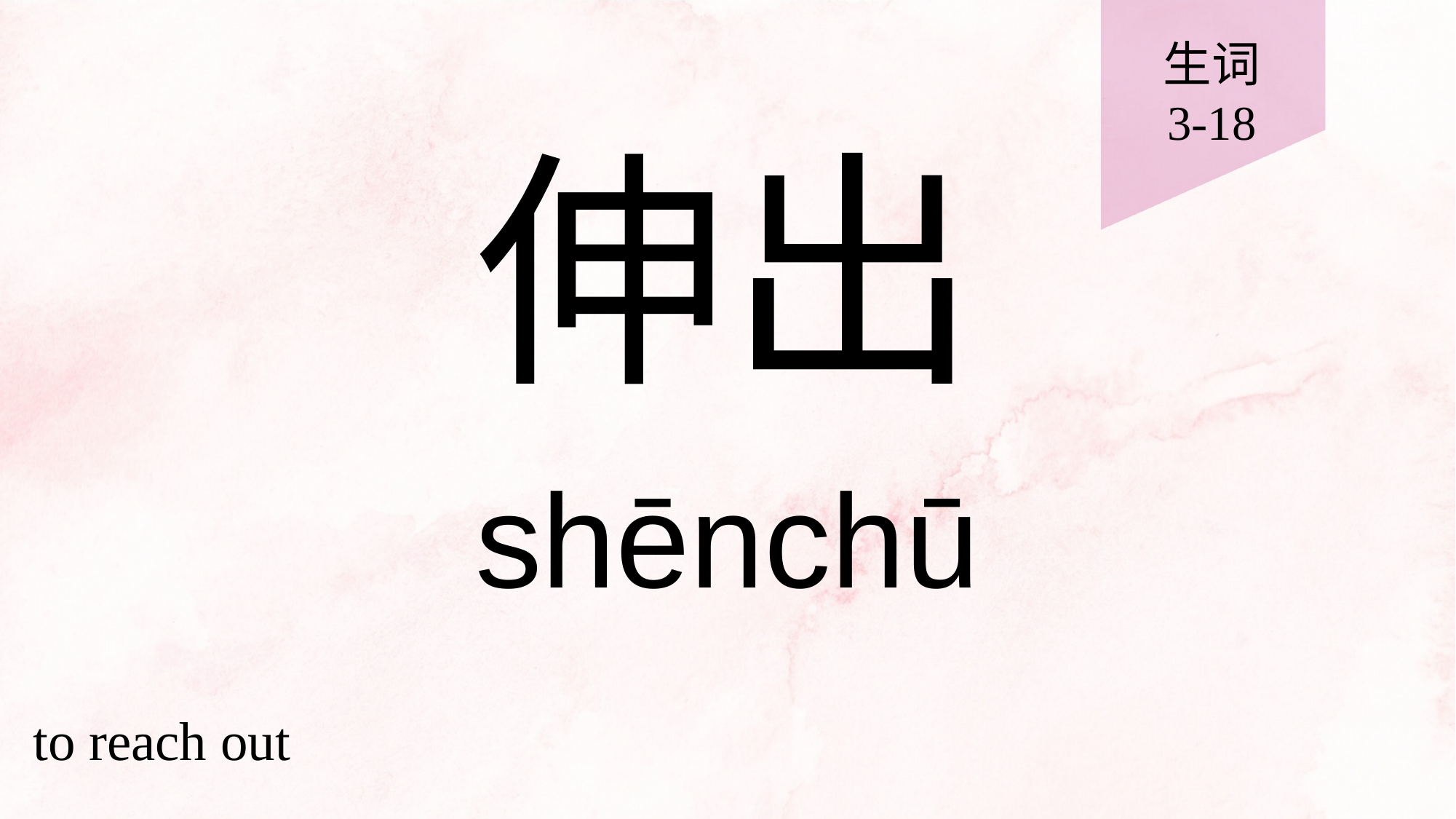

生词
3-18
# 伸出
shēnchū
to reach out